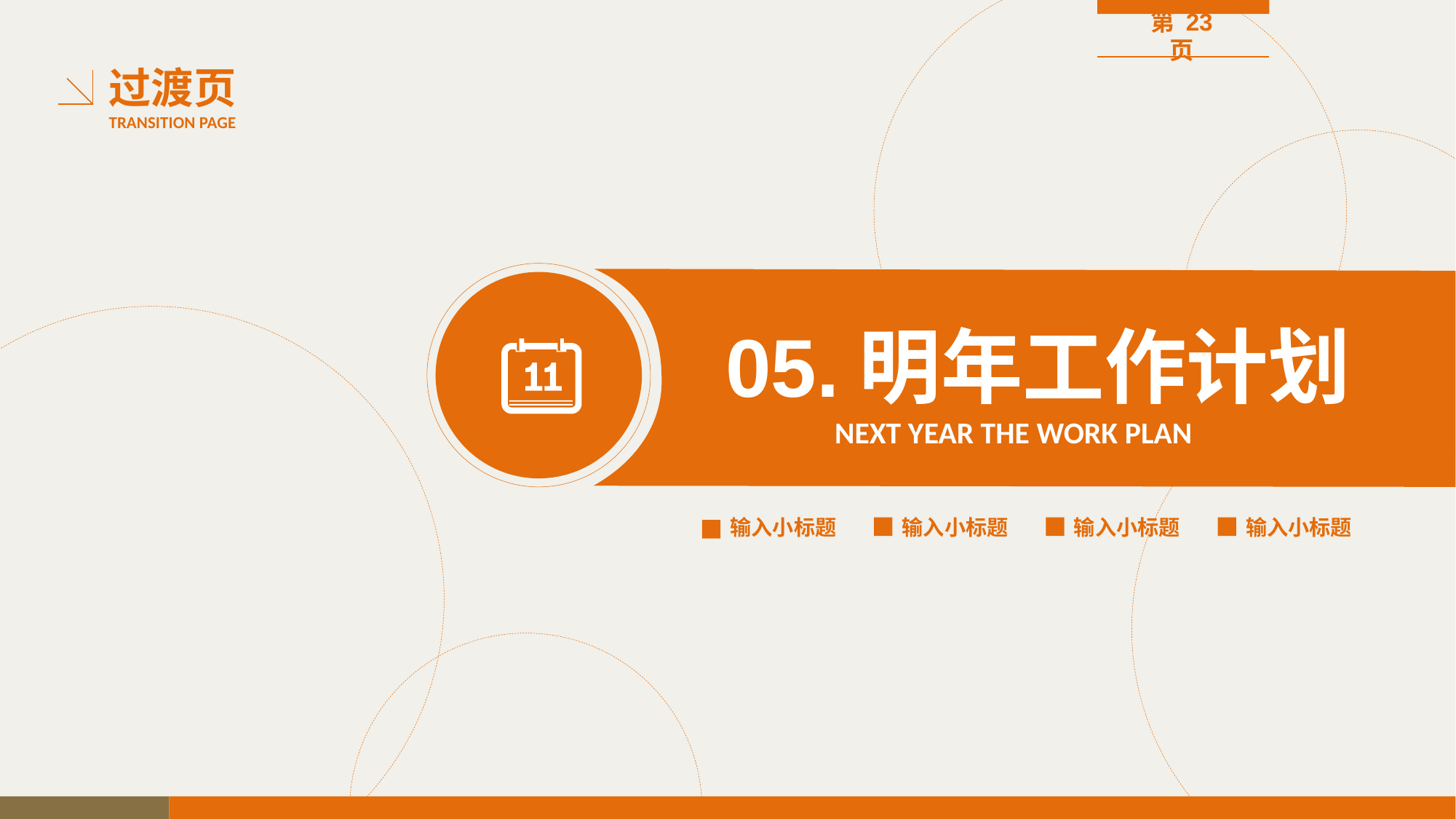

第 23 页
# 过渡页 TRANSITION PAGE

05.明年工作计划
             NEXT YEAR THE WORK PLAN

输入小标题
输入小标题
输入小标题
输入小标题